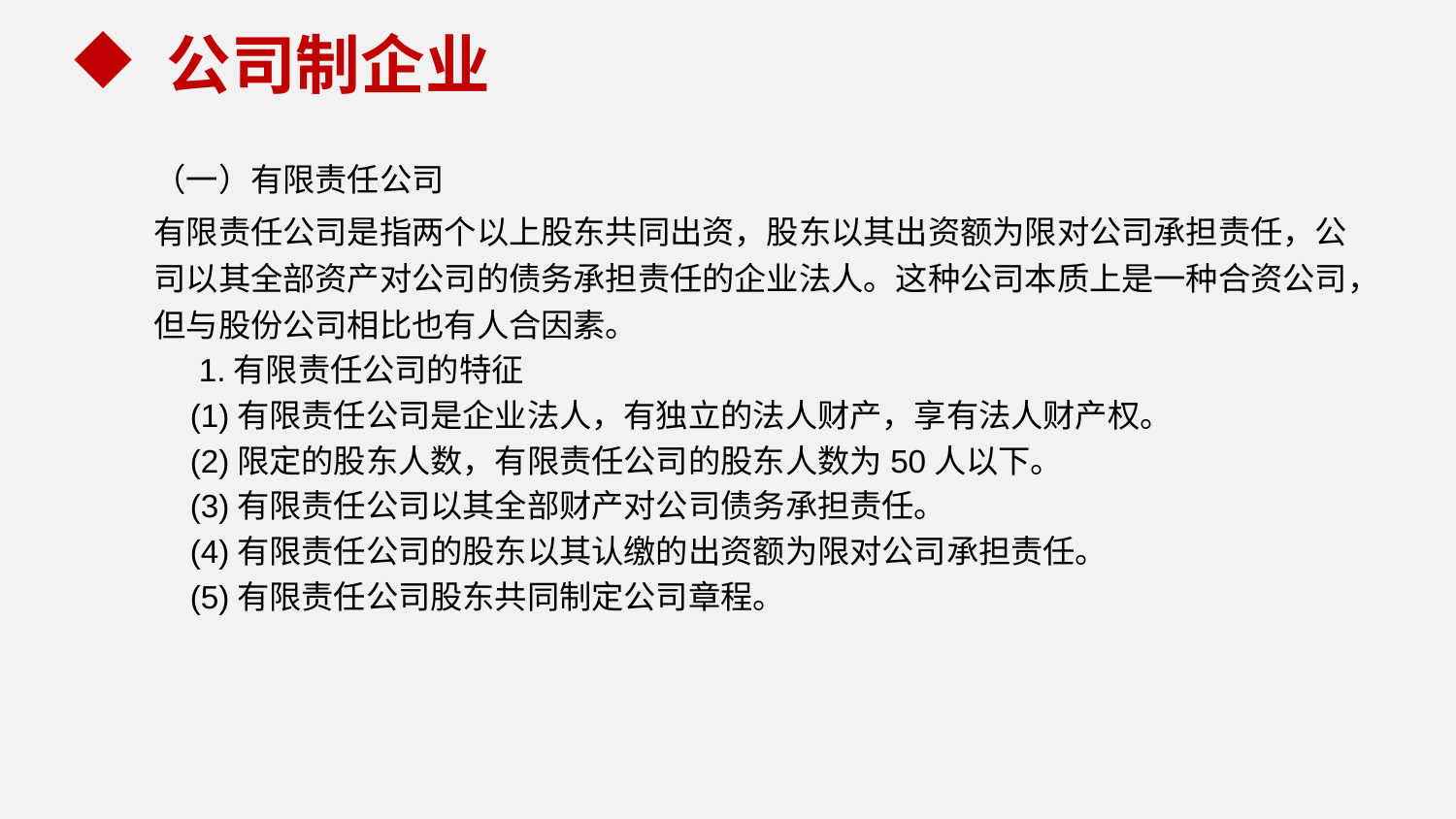

公司制企业
（一）有限责任公司
有限责任公司是指两个以上股东共同出资，股东以其出资额为限对公司承担责任，公司以其全部资产对公司的债务承担责任的企业法人。这种公司本质上是一种合资公司，但与股份公司相比也有人合因素。
     1.有限责任公司的特征
    (1)有限责任公司是企业法人，有独立的法人财产，享有法人财产权。
    (2)限定的股东人数，有限责任公司的股东人数为50人以下。
    (3)有限责任公司以其全部财产对公司债务承担责任。
    (4)有限责任公司的股东以其认缴的出资额为限对公司承担责任。
    (5)有限责任公司股东共同制定公司章程。